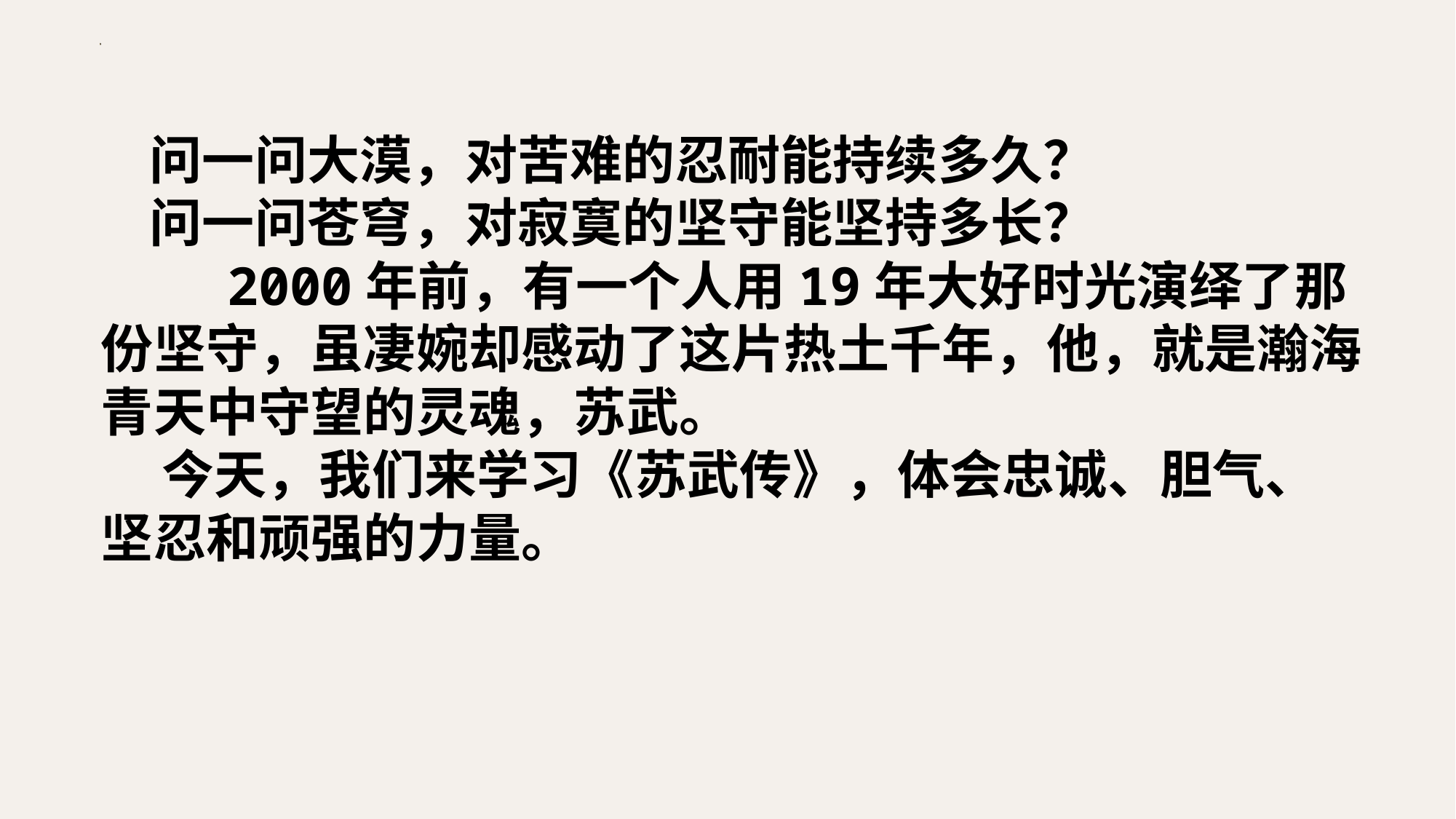

问一问大漠，对苦难的忍耐能持续多久？
   问一问苍穹，对寂寞的坚守能坚持多长？
    2000年前，有一个人用19年大好时光演绎了那份坚守，虽凄婉却感动了这片热土千年，他，就是瀚海青天中守望的灵魂，苏武。
    今天，我们来学习《苏武传》，体会忠诚、胆气、坚忍和顽强的力量。